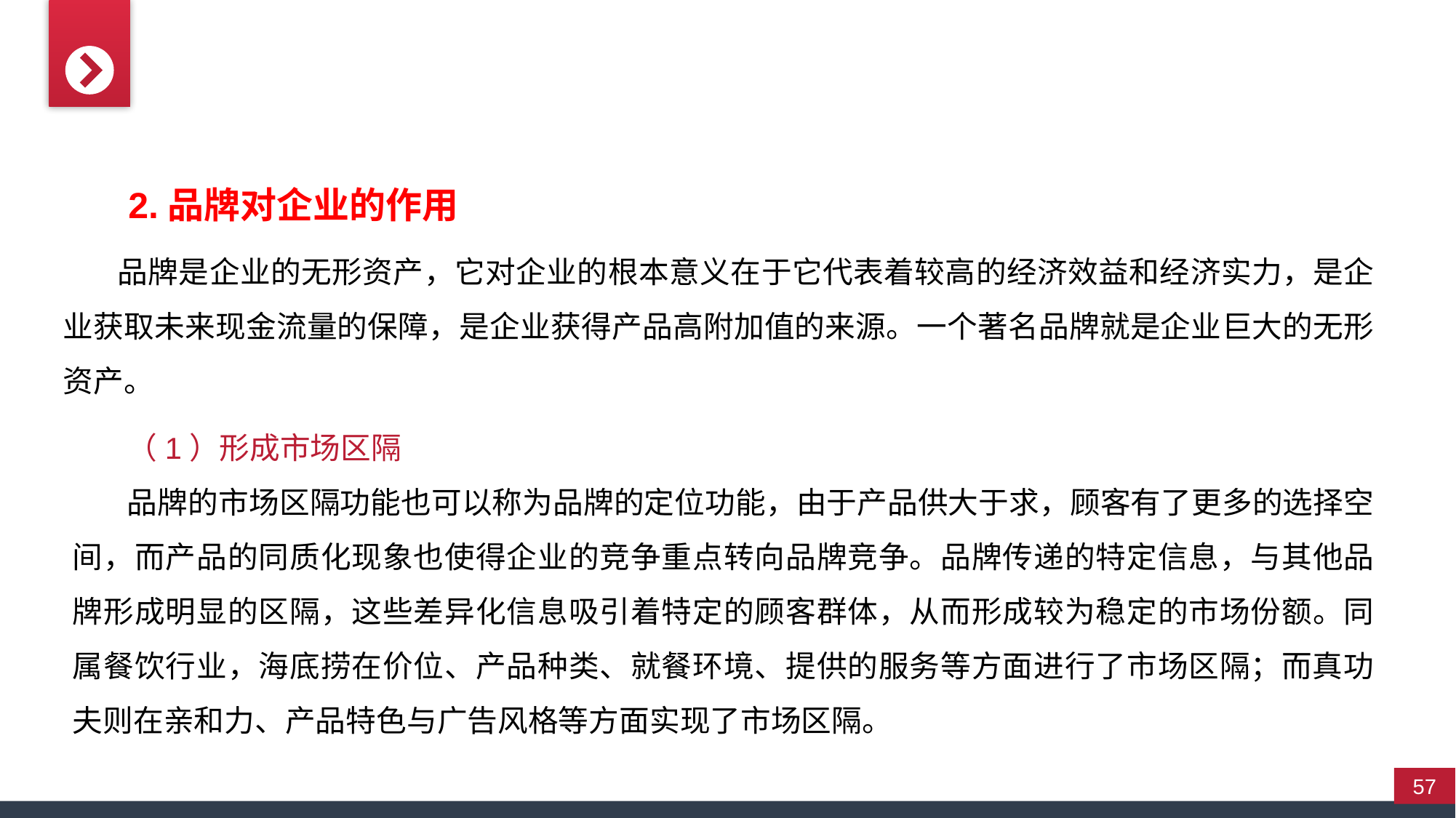

2.品牌对企业的作用
品牌是企业的无形资产，它对企业的根本意义在于它代表着较高的经济效益和经济实力，是企业获取未来现金流量的保障，是企业获得产品高附加值的来源。一个著名品牌就是企业巨大的无形资产。
（1）形成市场区隔
品牌的市场区隔功能也可以称为品牌的定位功能，由于产品供大于求，顾客有了更多的选择空间，而产品的同质化现象也使得企业的竞争重点转向品牌竞争。品牌传递的特定信息，与其他品牌形成明显的区隔，这些差异化信息吸引着特定的顾客群体，从而形成较为稳定的市场份额。同属餐饮行业，海底捞在价位、产品种类、就餐环境、提供的服务等方面进行了市场区隔；而真功夫则在亲和力、产品特色与广告风格等方面实现了市场区隔。